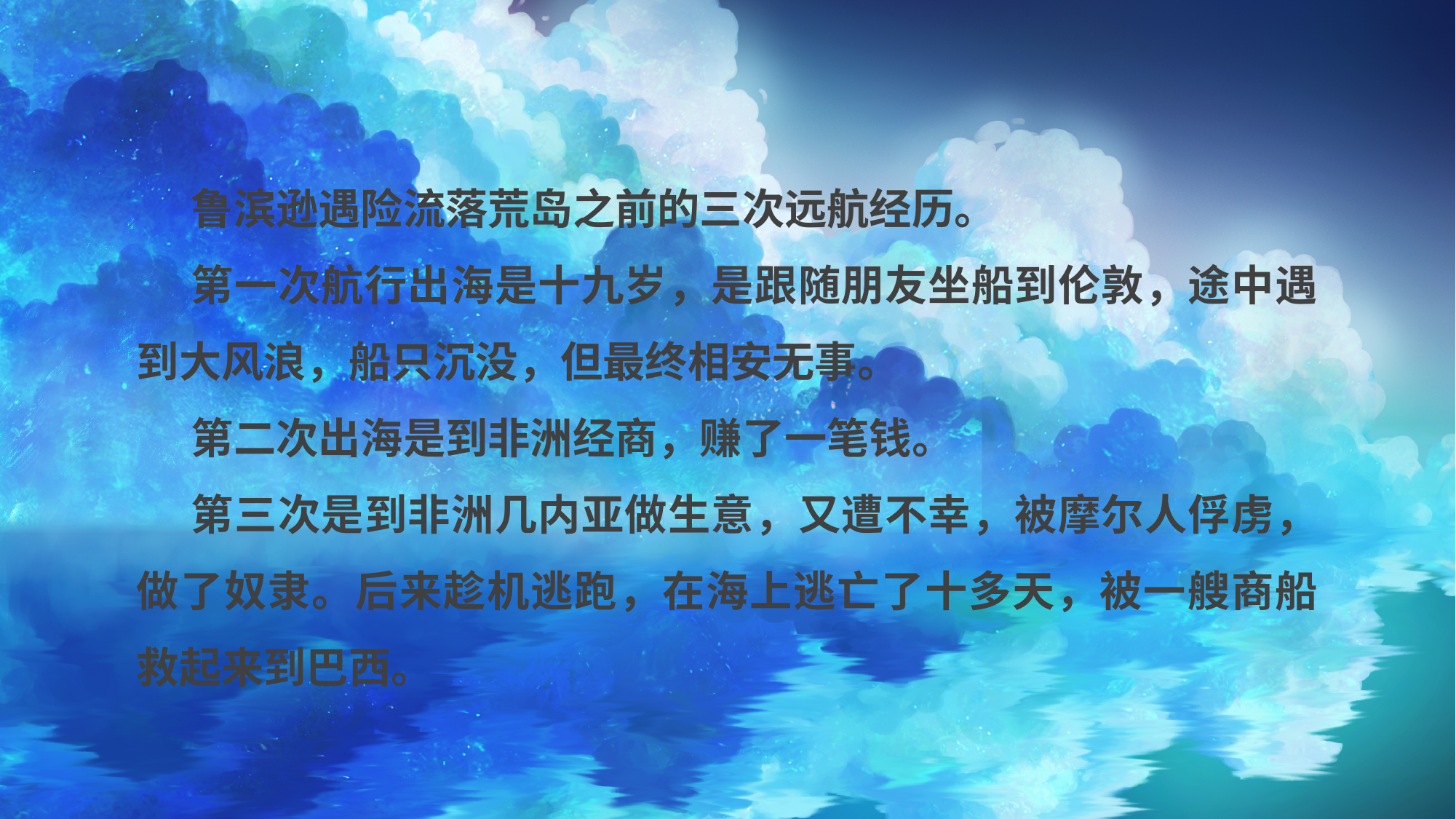

鲁滨逊遇险流落荒岛之前的三次远航经历。
第一次航行出海是十九岁，是跟随朋友坐船到伦敦，途中遇到大风浪，船只沉没，但最终相安无事。
第二次出海是到非洲经商，赚了一笔钱。
第三次是到非洲几内亚做生意，又遭不幸，被摩尔人俘虏，做了奴隶。后来趁机逃跑，在海上逃亡了十多天，被一艘商船救起来到巴西。